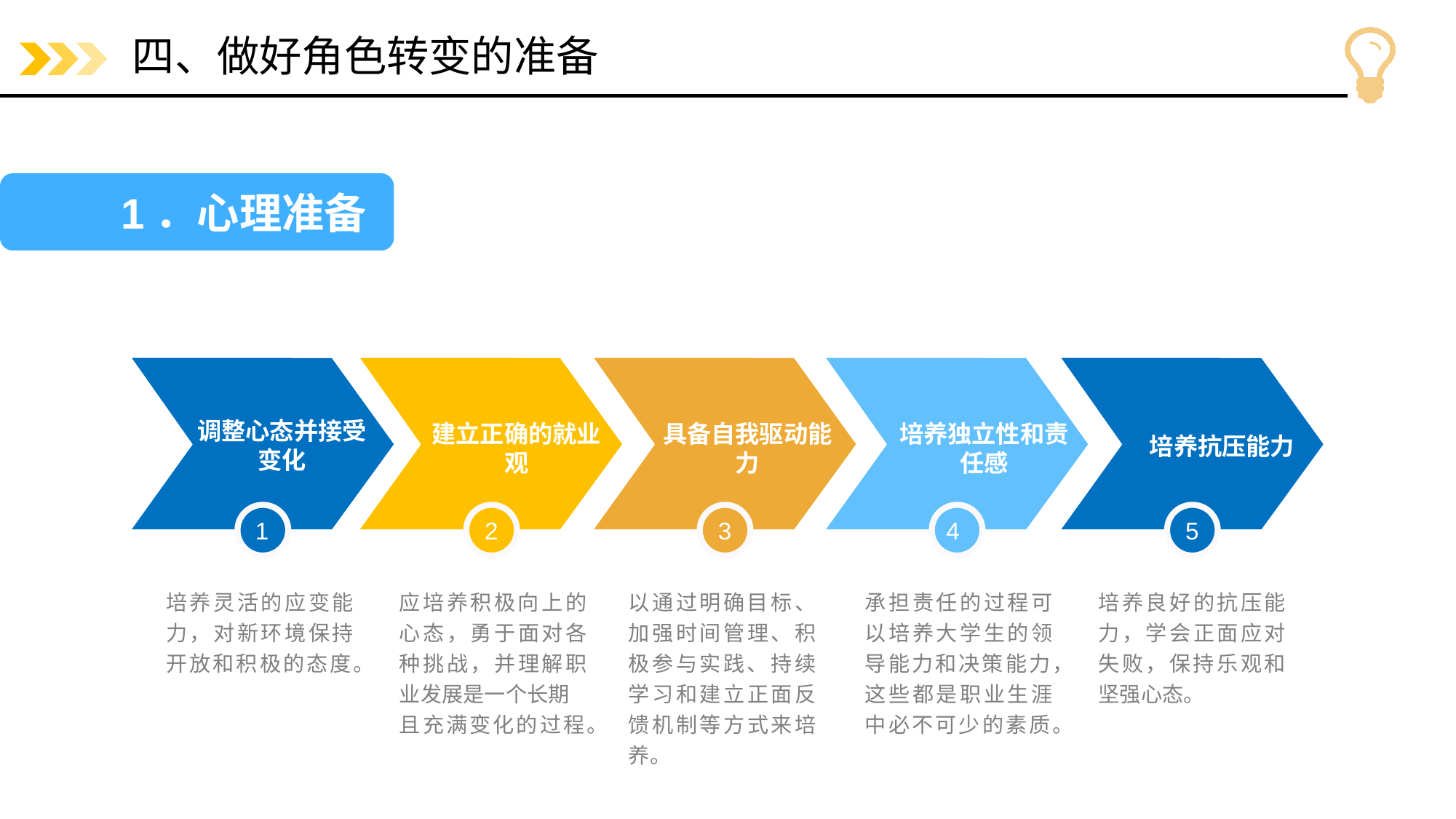

12
# 四、做好角色转变的准备
         1．心理准备

调整心态并接受
变化

建立正确的就业观

具备自我驱动能力

培养独立性和责任感

培养抗压能力

1

2

3

4

5
培养灵活的应变能力，对新环境保持开放和积极的态度。
应培养积极向上的心态，勇于面对各种挑战，并理解职业发展是一个长期
且充满变化的过程。
以通过明确目标、加强时间管理、积极参与实践、持续学习和建立正面反馈机制等方式来培养。
承担责任的过程可以培养大学生的领导能力和决策能力，这些都是职业生涯中必不可少的素质。
培养良好的抗压能力，学会正面应对失败，保持乐观和坚强心态。